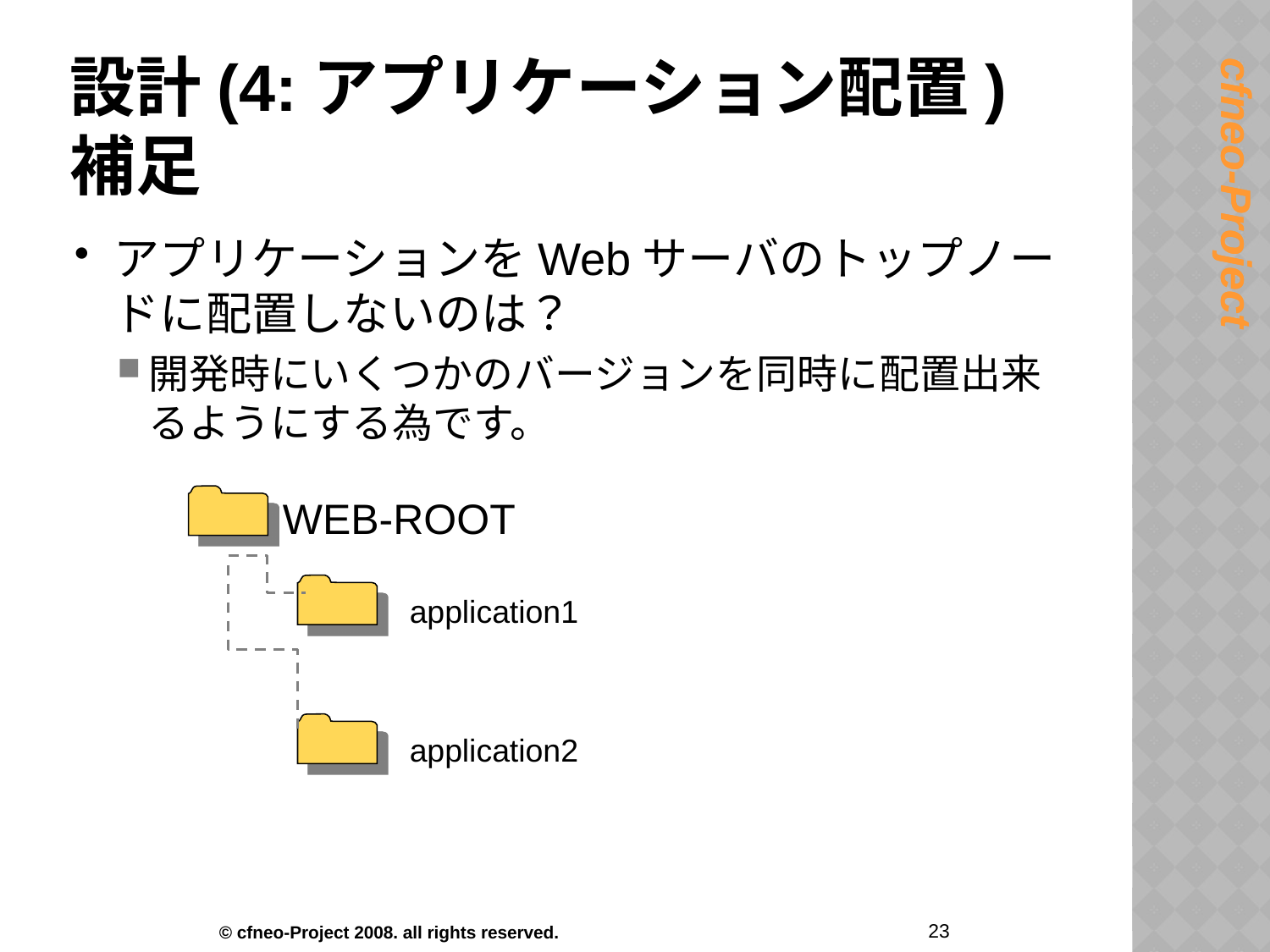

# 設計(4:アプリケーション配置) 補足
アプリケーションをWebサーバのトップノードに配置しないのは？
開発時にいくつかのバージョンを同時に配置出来るようにする為です。

WEB-ROOT

application1

application2
23
© cfneo-Project 2008. all rights reserved.